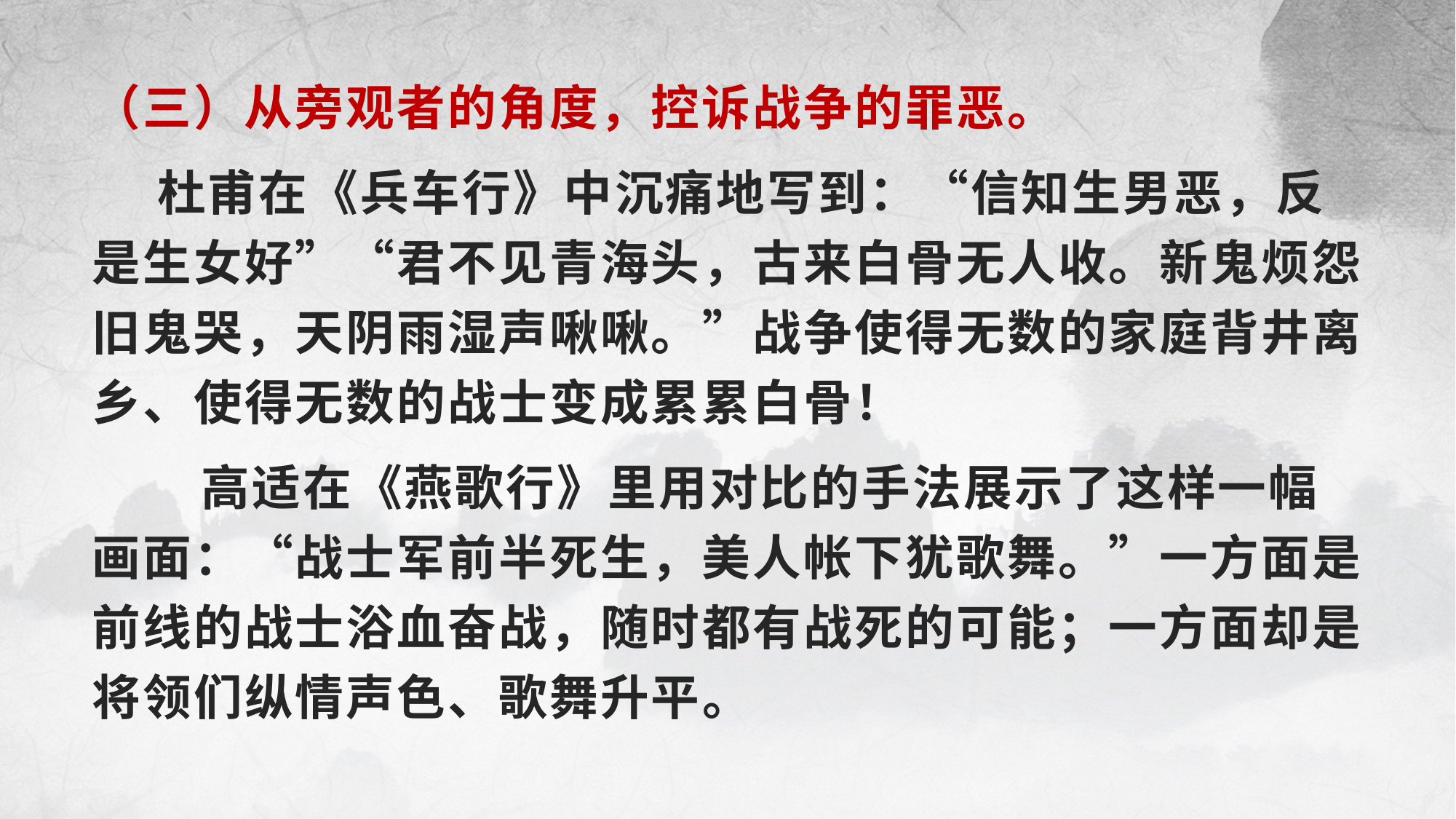

（三）从旁观者的角度，控诉战争的罪恶。
    杜甫在《兵车行》中沉痛地写到：“信知生男恶，反是生女好”“君不见青海头，古来白骨无人收。新鬼烦怨旧鬼哭，天阴雨湿声啾啾。”战争使得无数的家庭背井离乡、使得无数的战士变成累累白骨！
	高适在《燕歌行》里用对比的手法展示了这样一幅画面：“战士军前半死生，美人帐下犹歌舞。”一方面是前线的战士浴血奋战，随时都有战死的可能；一方面却是将领们纵情声色、歌舞升平。